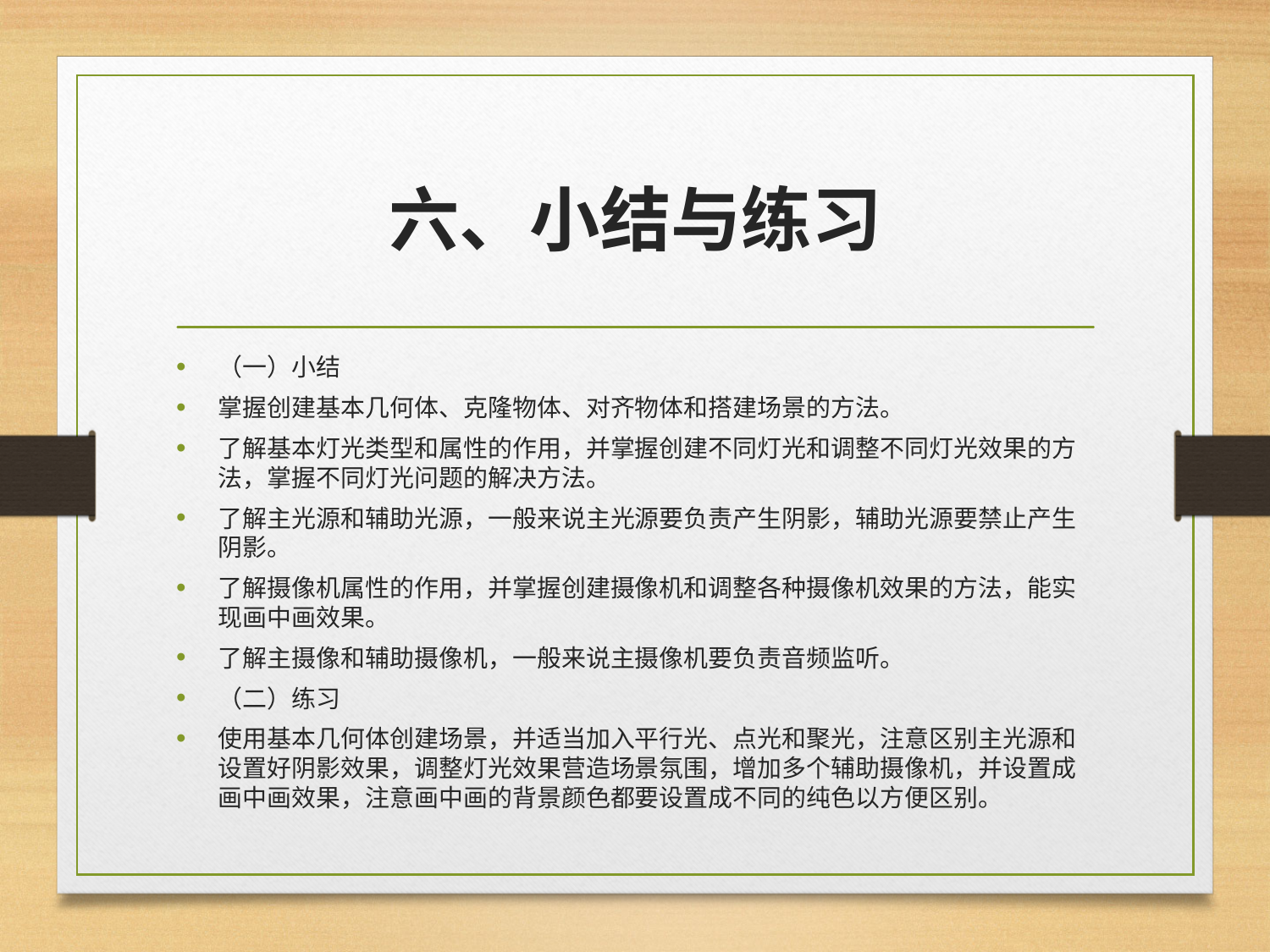

# 六、小结与练习
（一）小结
掌握创建基本几何体、克隆物体、对齐物体和搭建场景的方法。
了解基本灯光类型和属性的作用，并掌握创建不同灯光和调整不同灯光效果的方法，掌握不同灯光问题的解决方法。
了解主光源和辅助光源，一般来说主光源要负责产生阴影，辅助光源要禁止产生阴影。
了解摄像机属性的作用，并掌握创建摄像机和调整各种摄像机效果的方法，能实现画中画效果。
了解主摄像和辅助摄像机，一般来说主摄像机要负责音频监听。
（二）练习
使用基本几何体创建场景，并适当加入平行光、点光和聚光，注意区别主光源和设置好阴影效果，调整灯光效果营造场景氛围，增加多个辅助摄像机，并设置成画中画效果，注意画中画的背景颜色都要设置成不同的纯色以方便区别。